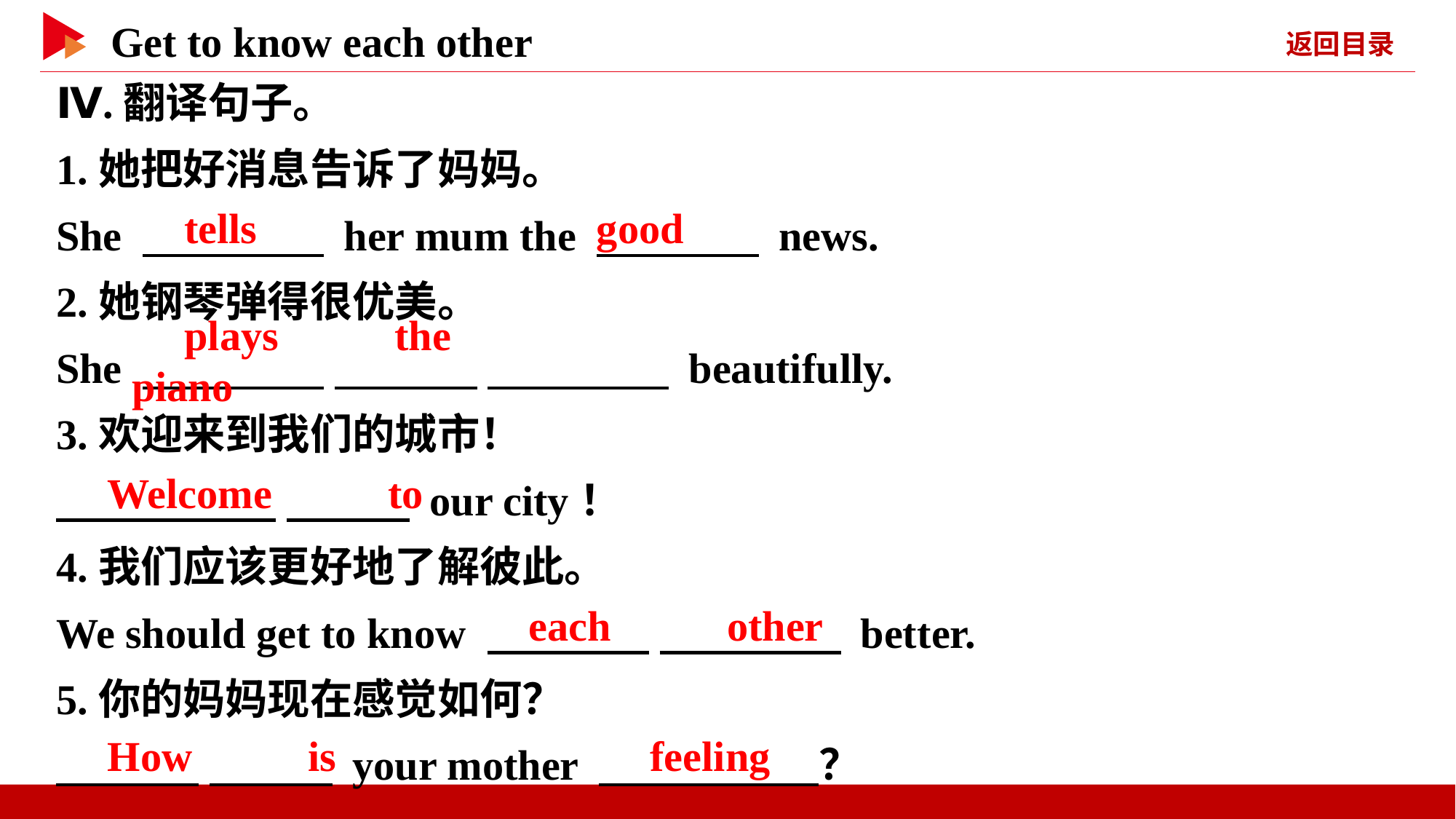

Ⅳ.翻译句子。
1.她把好消息告诉了妈妈。
She 　          　 her mum the 　        　 news.
2.她钢琴弹得很优美。
She 　          　 　      　 　          　 beautifully.
3.欢迎来到我们的城市！
　              　 　    　 our city！
4.我们应该更好地了解彼此。
We should get to know 　        　 　          　 better.
5.你的妈妈现在感觉如何？
　      　 　    　 your mother 　              　？
　tells
　good
　plays　 　the　 　piano
　Welcome　 　to
　each　 　other
　How　 　is
　feeling